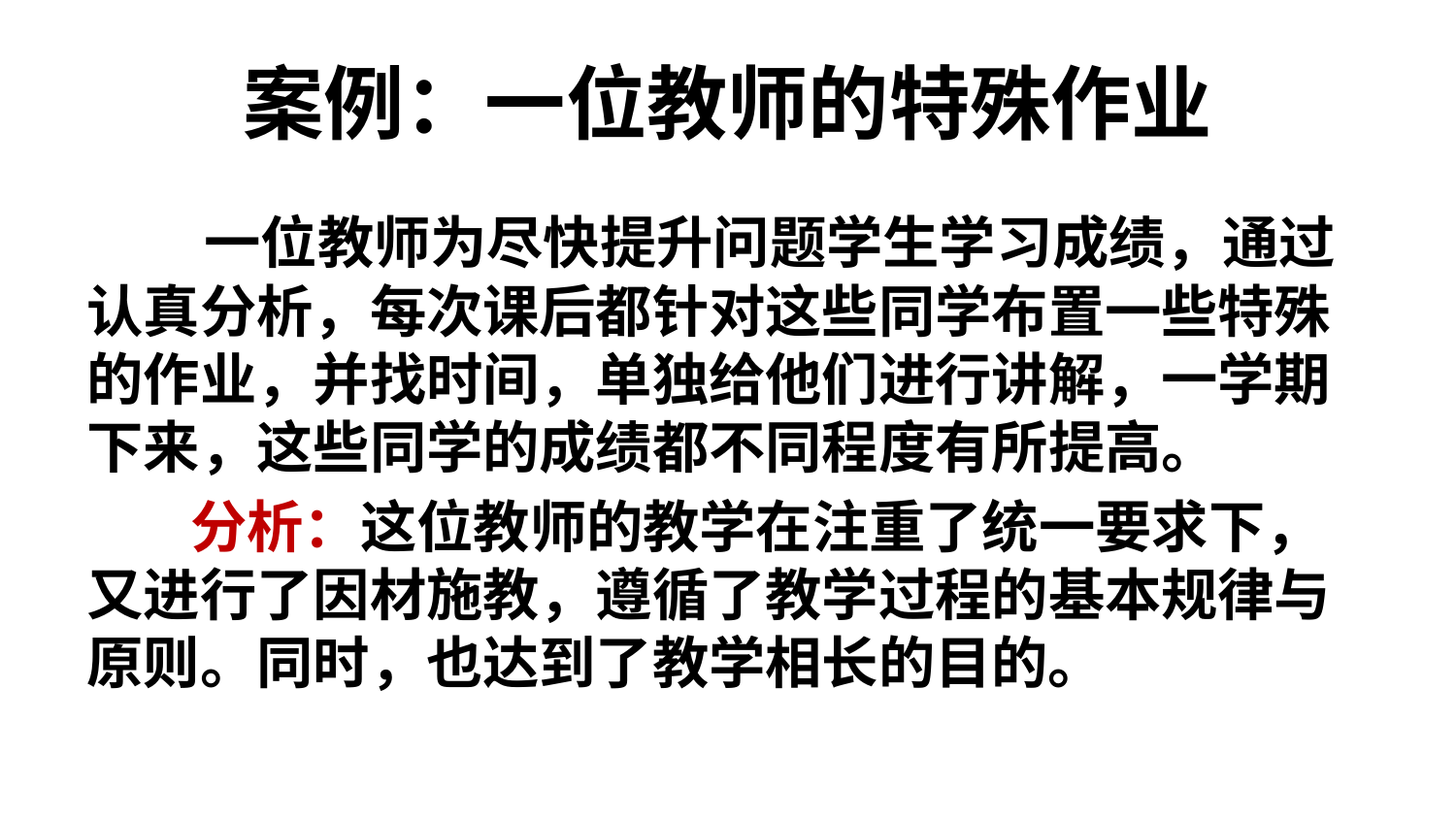

# 案例：一位教师的特殊作业
       一位教师为尽快提升问题学生学习成绩，通过认真分析，每次课后都针对这些同学布置一些特殊的作业，并找时间，单独给他们进行讲解，一学期下来，这些同学的成绩都不同程度有所提高。
       分析：这位教师的教学在注重了统一要求下，又进行了因材施教，遵循了教学过程的基本规律与原则。同时，也达到了教学相长的目的。